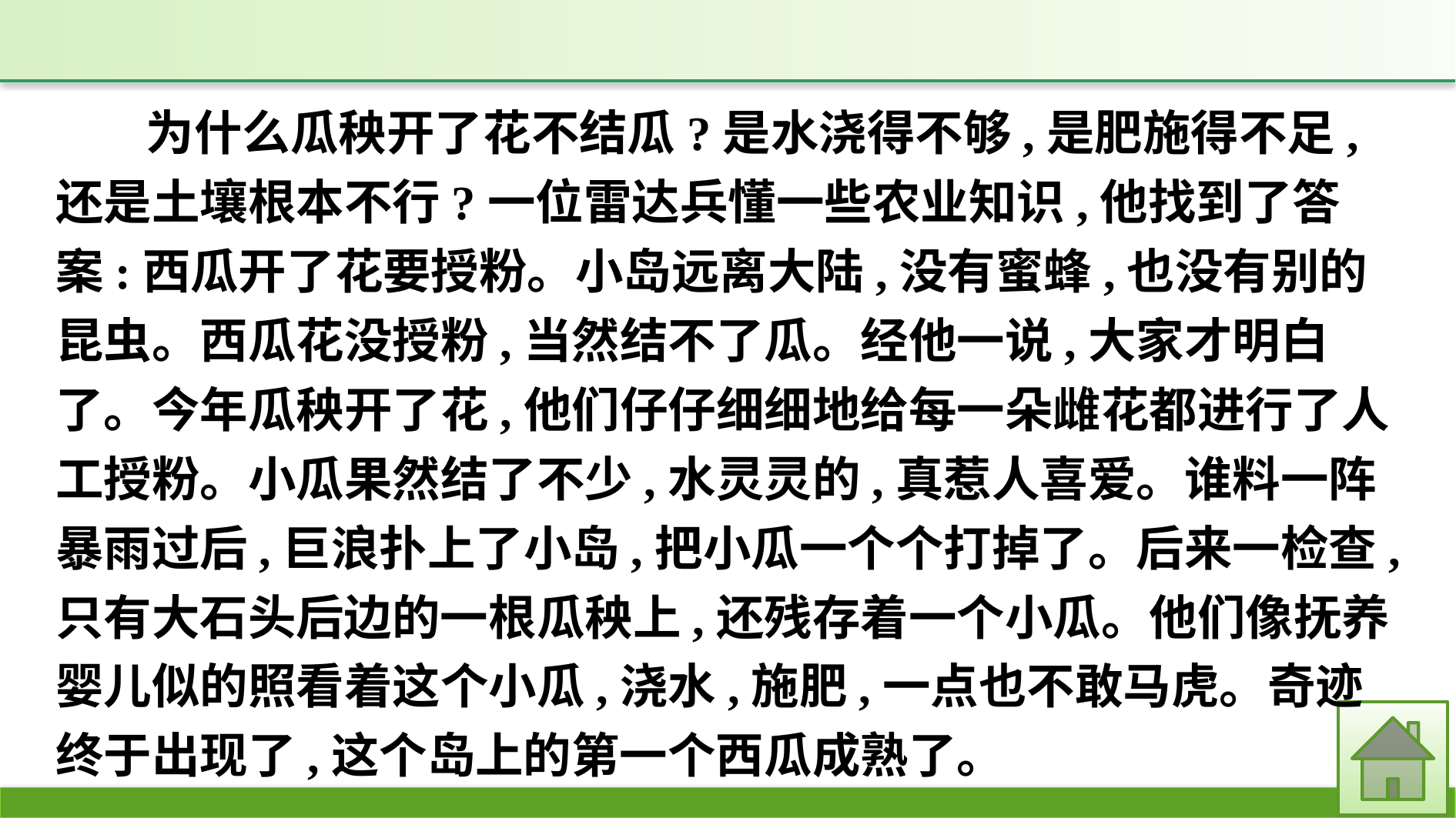

为什么瓜秧开了花不结瓜?是水浇得不够,是肥施得不足,还是土壤根本不行?一位雷达兵懂一些农业知识,他找到了答案:西瓜开了花要授粉。小岛远离大陆,没有蜜蜂,也没有别的昆虫。西瓜花没授粉,当然结不了瓜。经他一说,大家才明白了。今年瓜秧开了花,他们仔仔细细地给每一朵雌花都进行了人工授粉。小瓜果然结了不少,水灵灵的,真惹人喜爱。谁料一阵暴雨过后,巨浪扑上了小岛,把小瓜一个个打掉了。后来一检查,只有大石头后边的一根瓜秧上,还残存着一个小瓜。他们像抚养婴儿似的照看着这个小瓜,浇水,施肥,一点也不敢马虎。奇迹终于出现了,这个岛上的第一个西瓜成熟了。